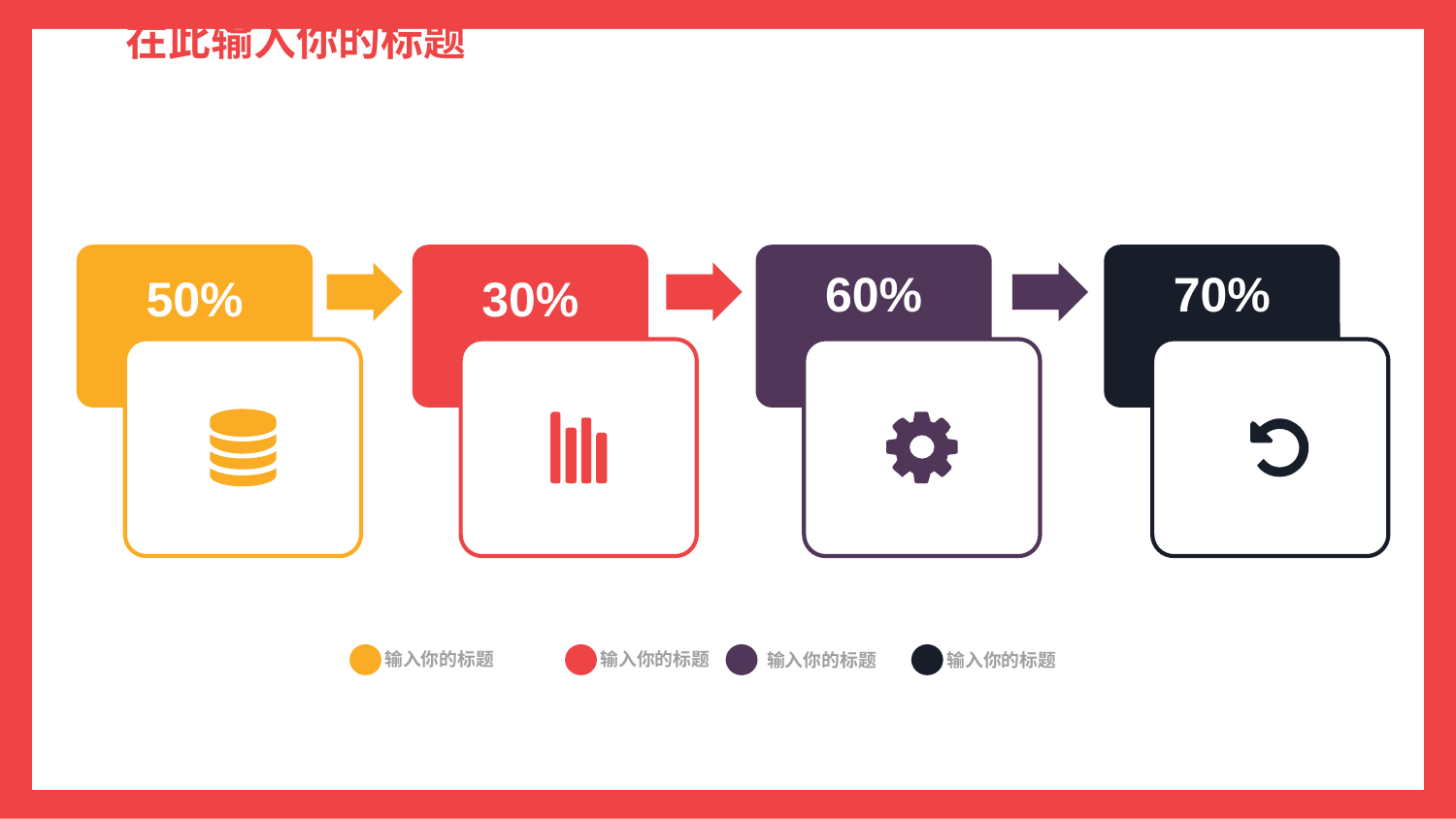

在此输入你的标题

60%
70%
50%
30%

输入你的标题
输入你的标题
输入你的标题
输入你的标题